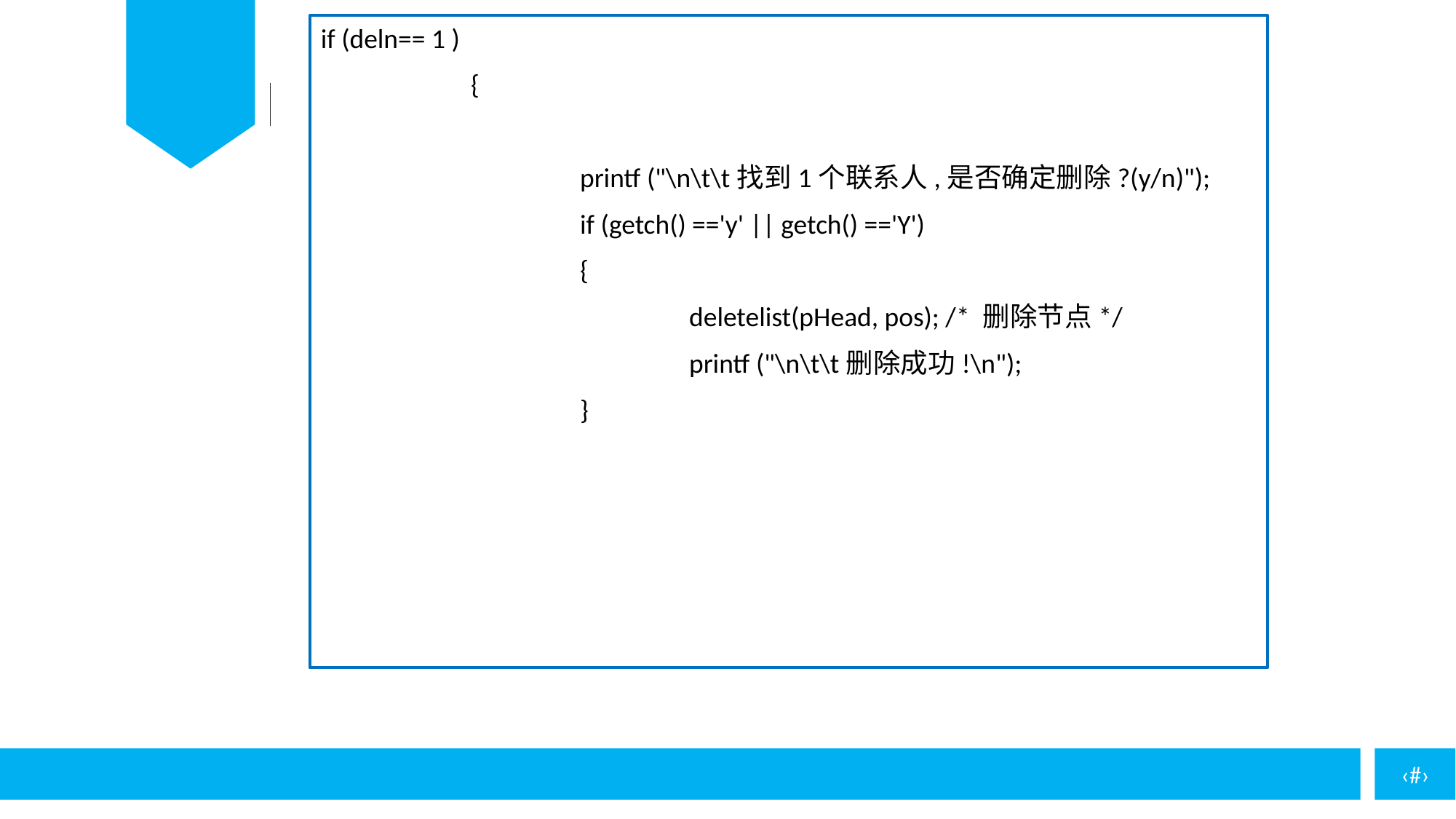

if (deln== 1 )
		{

			printf ("\n\t\t找到1个联系人,是否确定删除?(y/n)");
			if (getch() =='y' || getch() =='Y')
			{
				deletelist(pHead, pos); /* 删除节点*/
				printf ("\n\t\t删除成功!\n");
			}